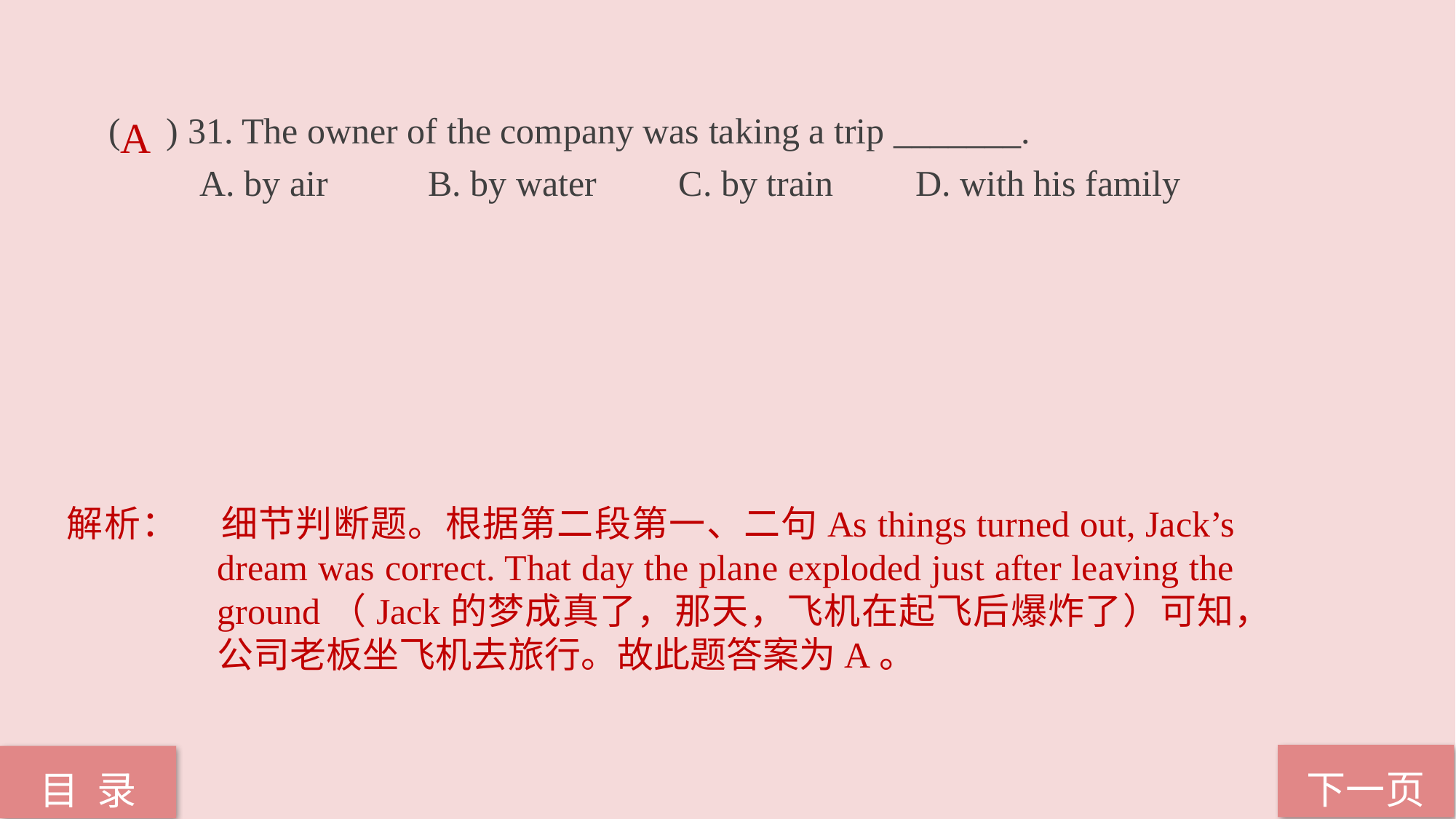

(     ) 31. The owner of the company was taking a trip _______.
          A. by air           B. by water         C. by train         D. with his family
A
解析：	细节判断题。根据第二段第一、二句As things turned out, Jack’s dream was correct. That day the plane exploded just after leaving the ground（Jack的梦成真了，那天，飞机在起飞后爆炸了）可知，公司老板坐飞机去旅行。故此题答案为A。